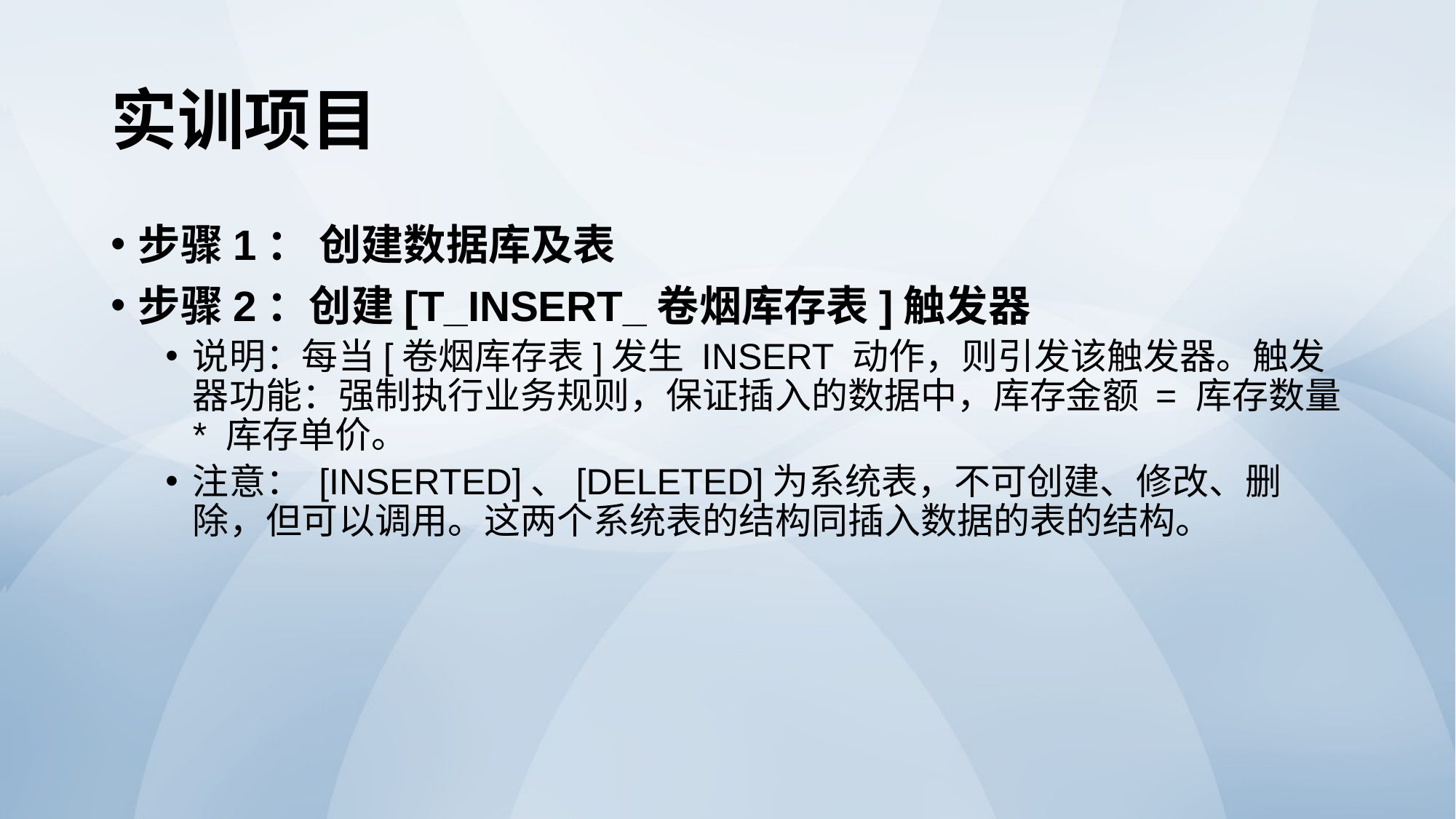

# 实训项目
步骤1： 创建数据库及表
步骤2：创建[T_INSERT_卷烟库存表]触发器
说明：每当[卷烟库存表]发生 INSERT 动作，则引发该触发器。触发器功能：强制执行业务规则，保证插入的数据中，库存金额 = 库存数量 * 库存单价。
注意： [INSERTED]、[DELETED]为系统表，不可创建、修改、删除，但可以调用。这两个系统表的结构同插入数据的表的结构。